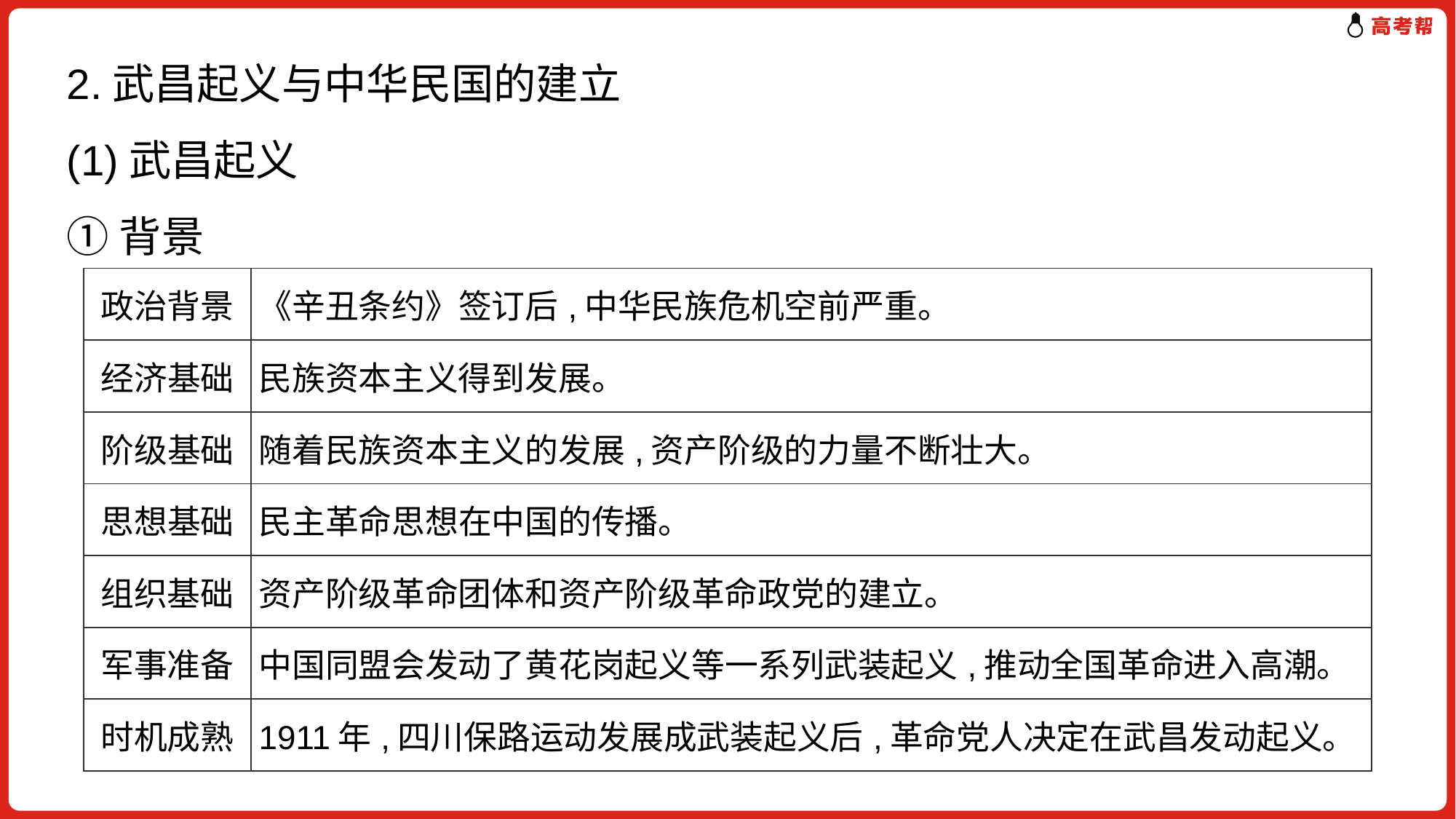

2.武昌起义与中华民国的建立
(1)武昌起义
①背景
| 政治背景 | 《辛丑条约》签订后,中华民族危机空前严重。 |
| --- | --- |
| 经济基础 | 民族资本主义得到发展。 |
| 阶级基础 | 随着民族资本主义的发展,资产阶级的力量不断壮大。 |
| 思想基础 | 民主革命思想在中国的传播。 |
| 组织基础 | 资产阶级革命团体和资产阶级革命政党的建立。 |
| 军事准备 | 中国同盟会发动了黄花岗起义等一系列武装起义,推动全国革命进入高潮。 |
| 时机成熟 | 1911年,四川保路运动发展成武装起义后,革命党人决定在武昌发动起义。 |